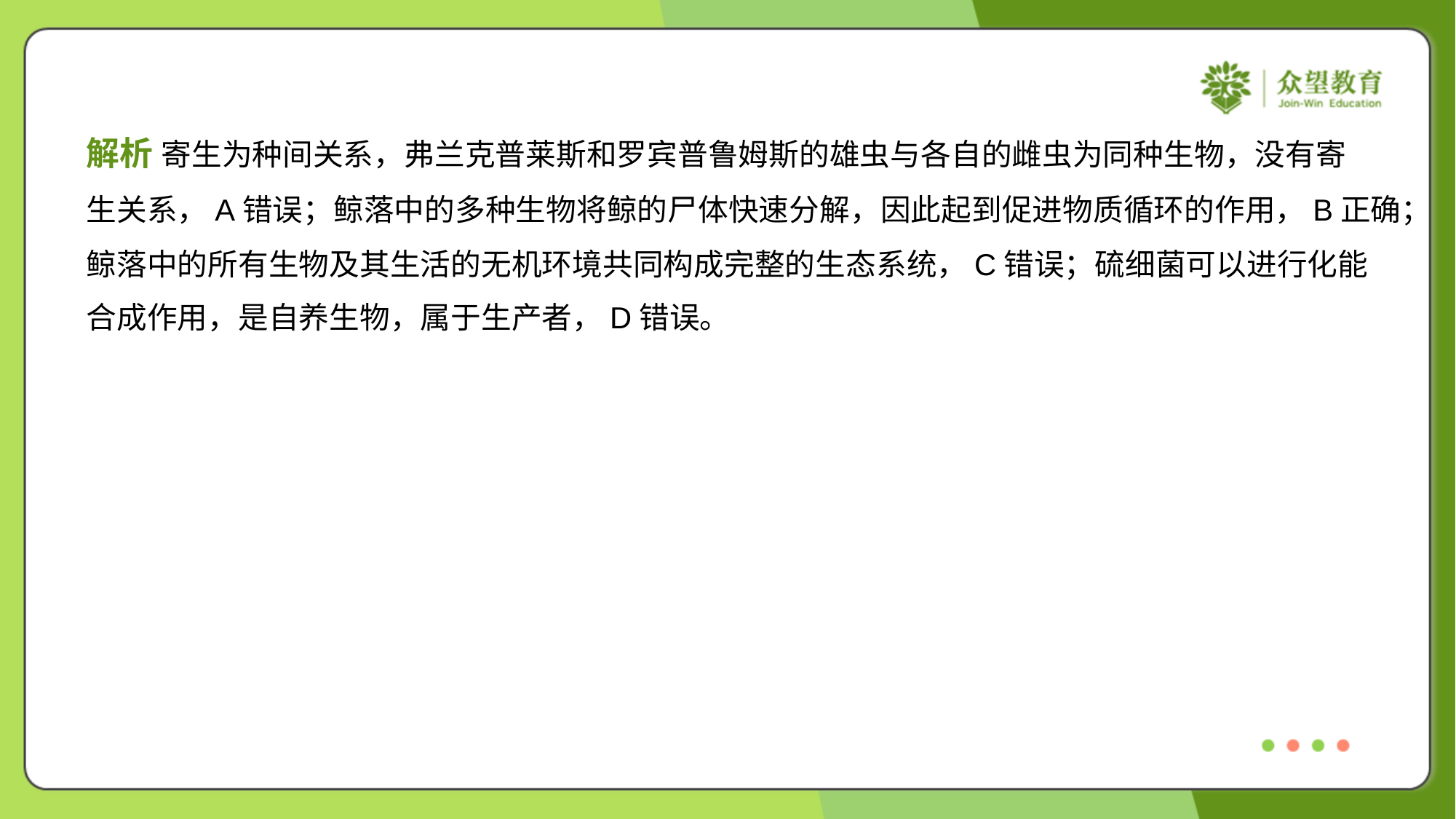

解析 寄生为种间关系，弗兰克普莱斯和罗宾普鲁姆斯的雄虫与各自的雌虫为同种生物，没有寄
生关系，A错误；鲸落中的多种生物将鲸的尸体快速分解，因此起到促进物质循环的作用，B正确；
鲸落中的所有生物及其生活的无机环境共同构成完整的生态系统，C错误；硫细菌可以进行化能
合成作用，是自养生物，属于生产者，D错误。